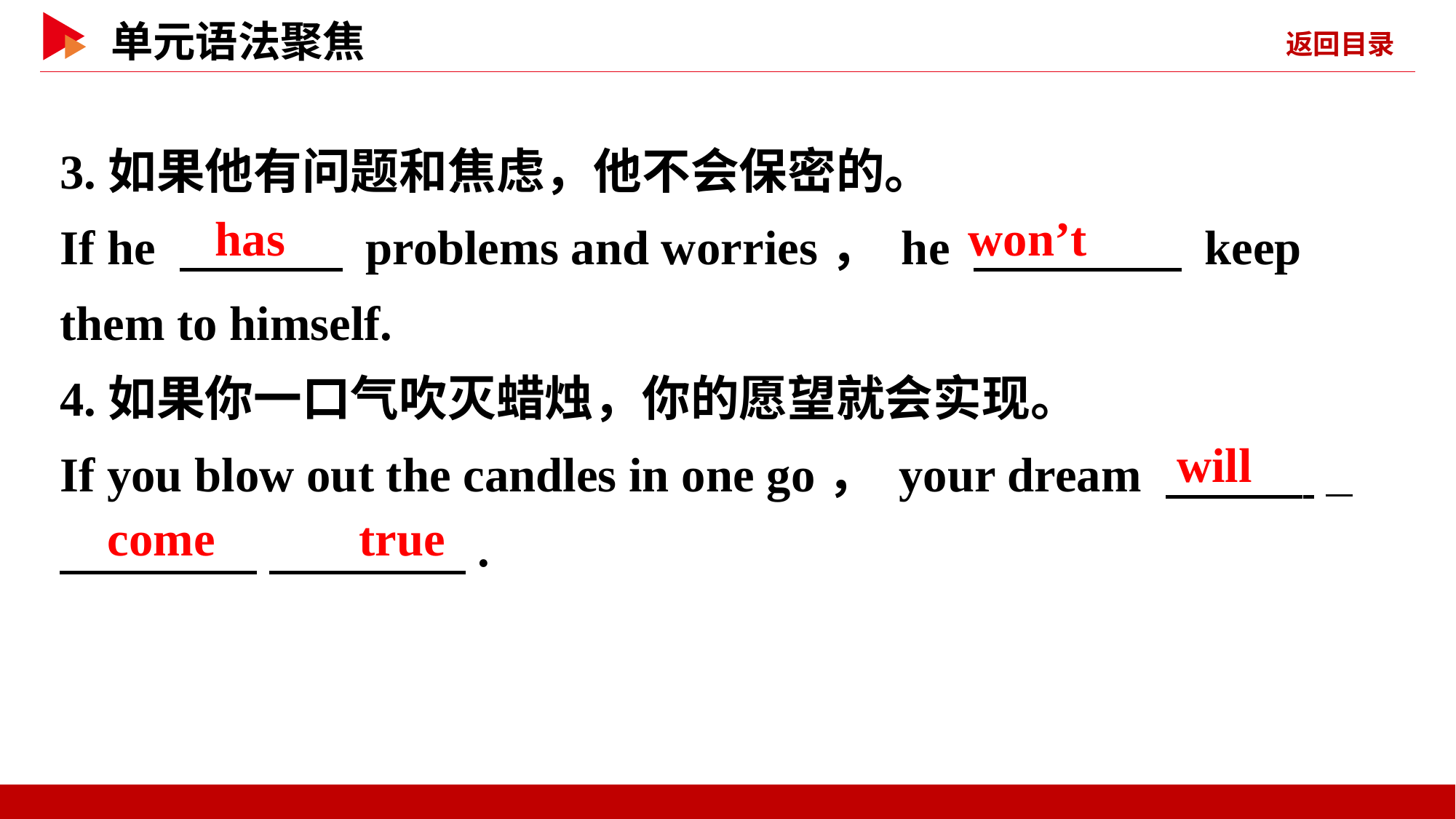

3.如果他有问题和焦虑，他不会保密的。
If he 　      　 problems and worries， he 　          　 keep them to himself.
4.如果你一口气吹灭蜡烛，你的愿望就会实现。
If you blow out the candles in one go， your dream 　         _
　         　 　         　.
has
won’t
will
come 　 　true